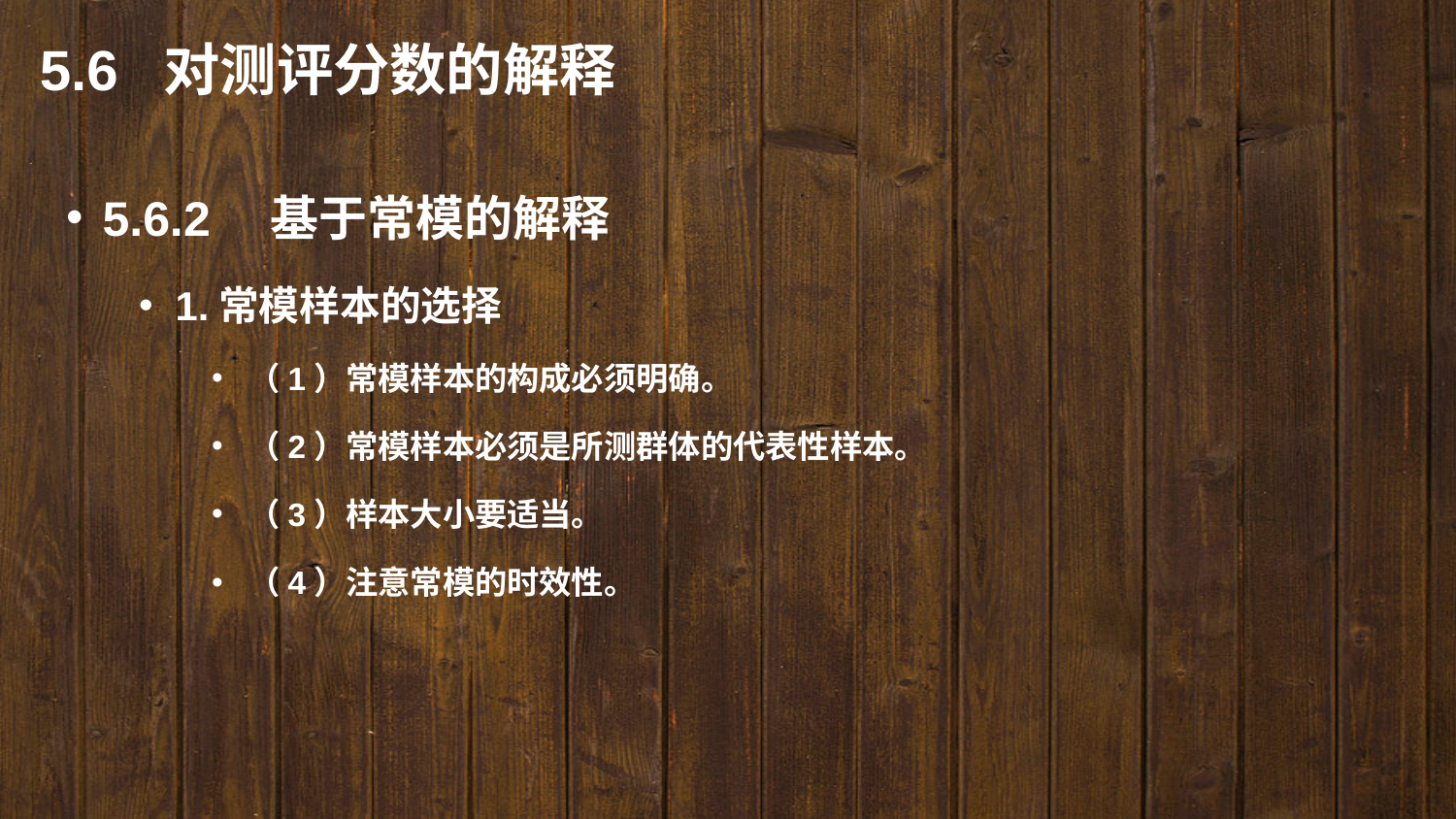

5.6  对测评分数的解释
5.6.2　基于常模的解释
1.常模样本的选择
（1）常模样本的构成必须明确。
（2）常模样本必须是所测群体的代表性样本。
（3）样本大小要适当。
（4）注意常模的时效性。